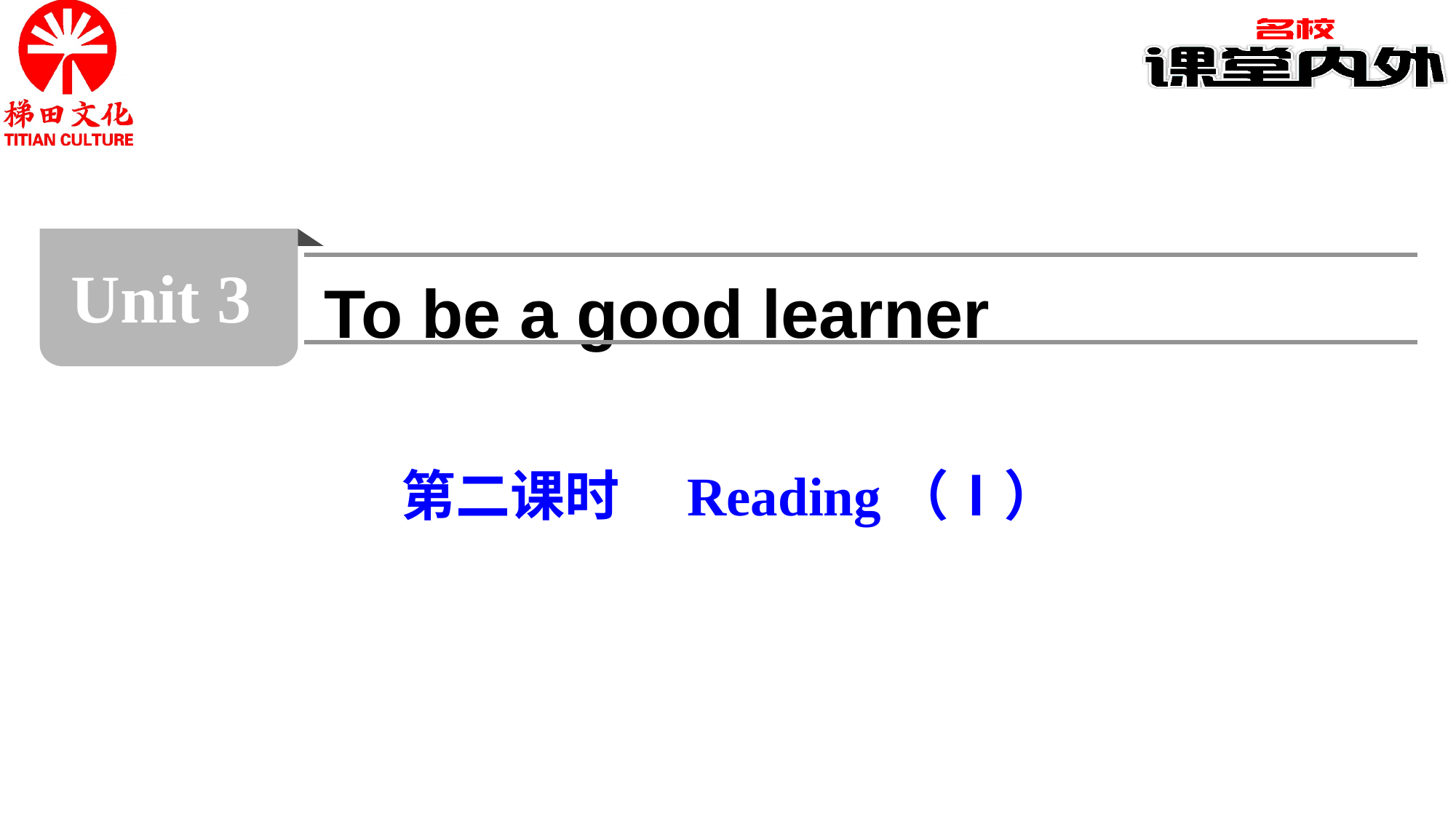

Unit 3
To be a good learner
第二课时　Reading（Ⅰ）